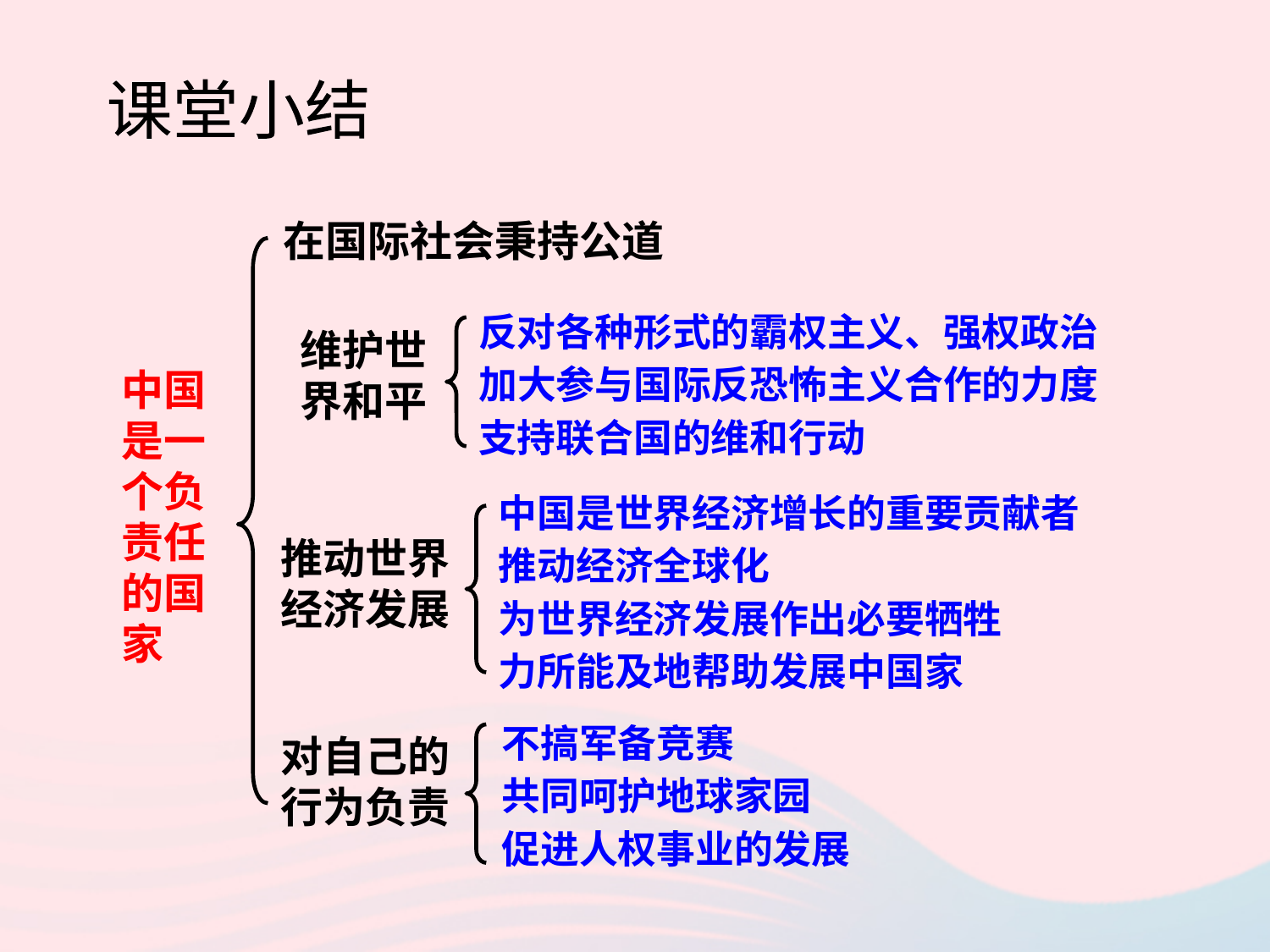

课堂小结
在国际社会秉持公道

反对各种形式的霸权主义、强权政治
加大参与国际反恐怖主义合作的力度
支持联合国的维和行动
维护世界和平

中国是一个负责任的国家
中国是世界经济增长的重要贡献者
推动经济全球化
为世界经济发展作出必要牺牲
力所能及地帮助发展中国家

推动世界经济发展
不搞军备竞赛
共同呵护地球家园
促进人权事业的发展
对自己的行为负责